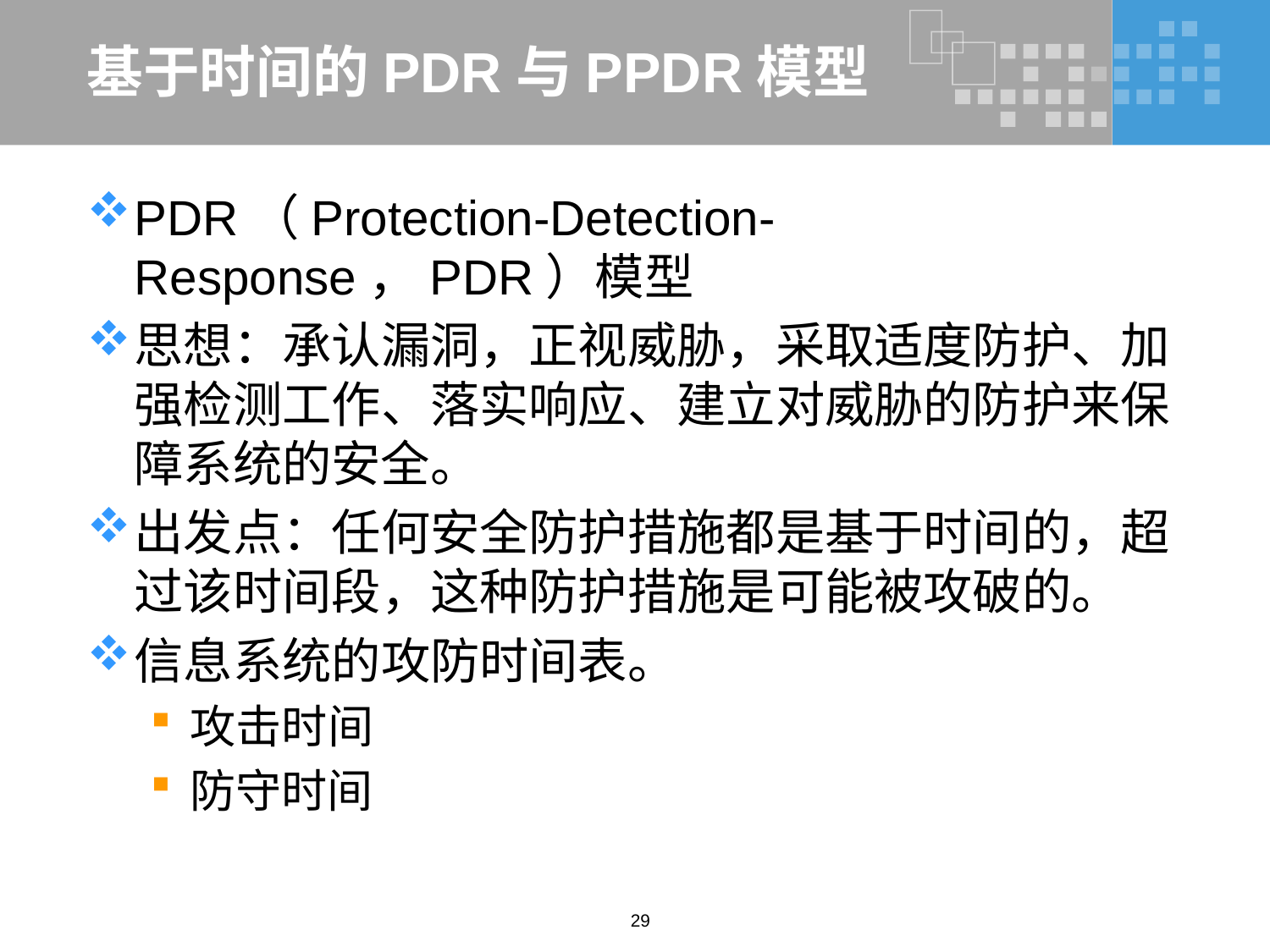

# 基于时间的PDR与PPDR模型
PDR（Protection-Detection-Response，PDR）模型
思想：承认漏洞，正视威胁，采取适度防护、加强检测工作、落实响应、建立对威胁的防护来保障系统的安全。
出发点：任何安全防护措施都是基于时间的，超过该时间段，这种防护措施是可能被攻破的。
信息系统的攻防时间表。
攻击时间
防守时间
29